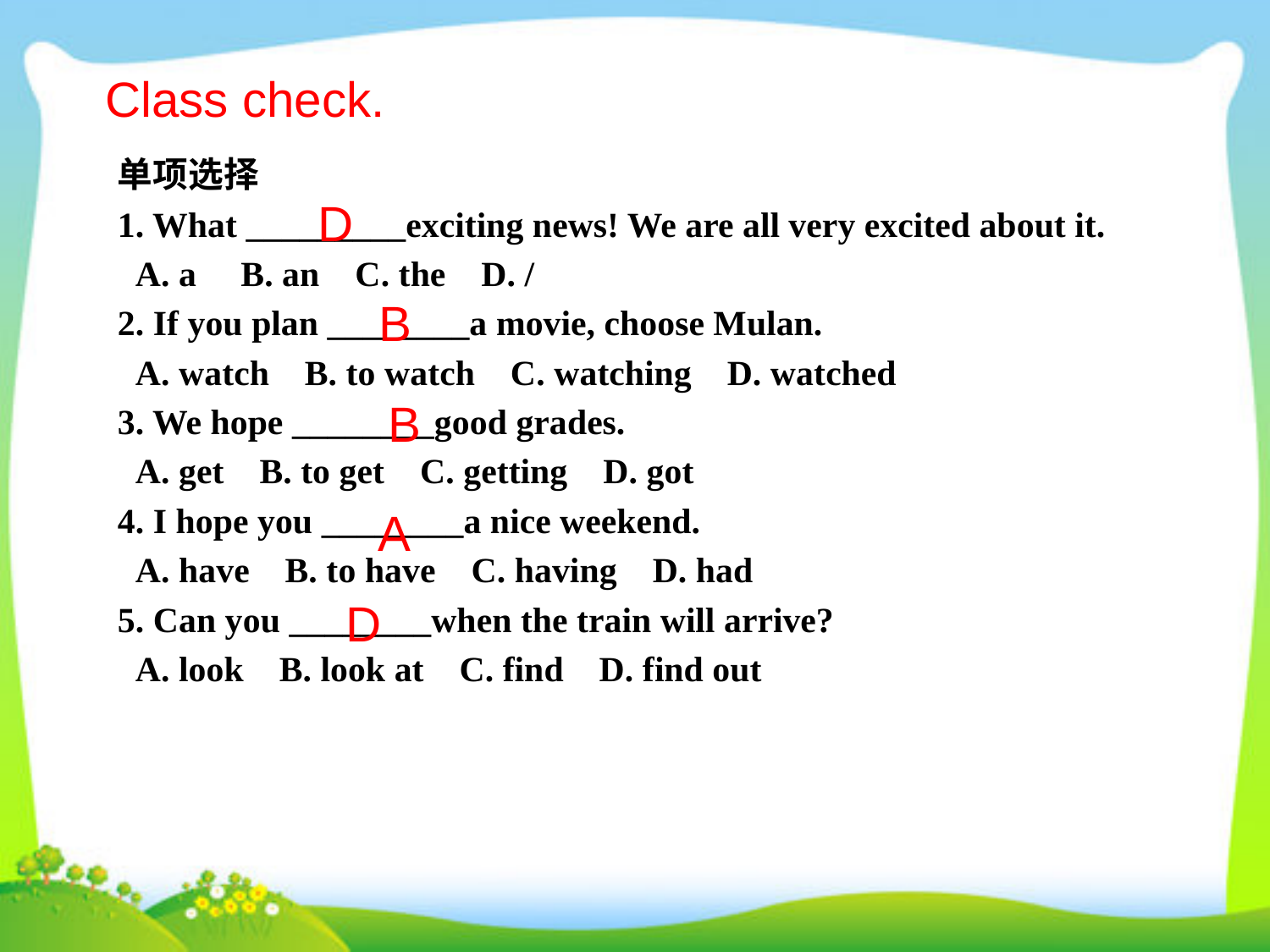

Class check.
单项选择
1. What _________exciting news! We are all very excited about it.
  A. a     B. an    C. the    D. /
2. If you plan ________a movie, choose Mulan.
  A. watch    B. to watch    C. watching    D. watched
3. We hope ________good grades.
  A. get    B. to get    C. getting    D. got
4. I hope you ________a nice weekend.
  A. have    B. to have    C. having    D. had
5. Can you ________when the train will arrive?
  A. look    B. look at    C. find    D. find out
D
B
B
A
D